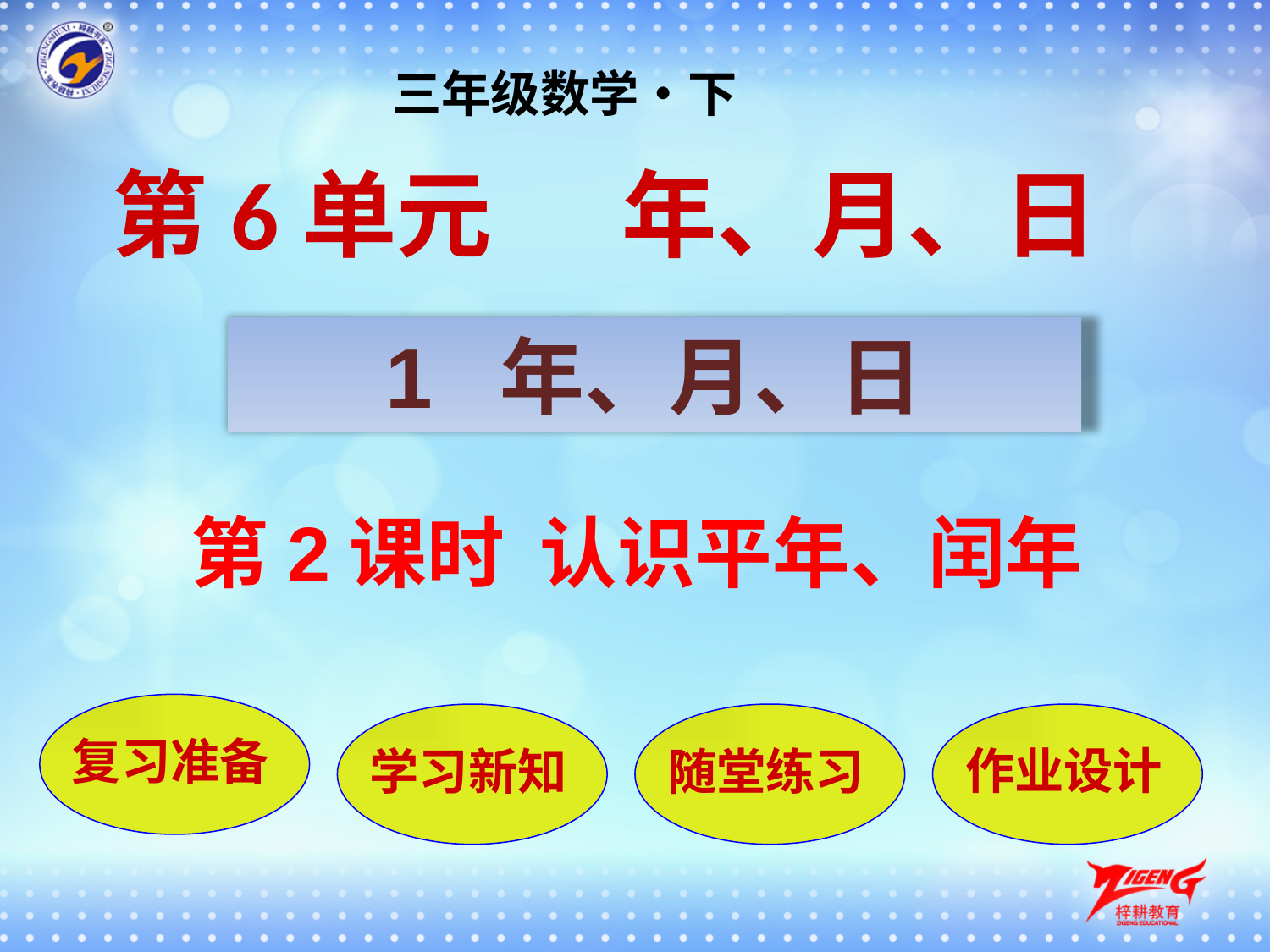

三年级数学•下
第6单元      年、月、日
1  年、月、日
第2课时  认识平年、闰年

复习准备

学习新知

随堂练习

作业设计